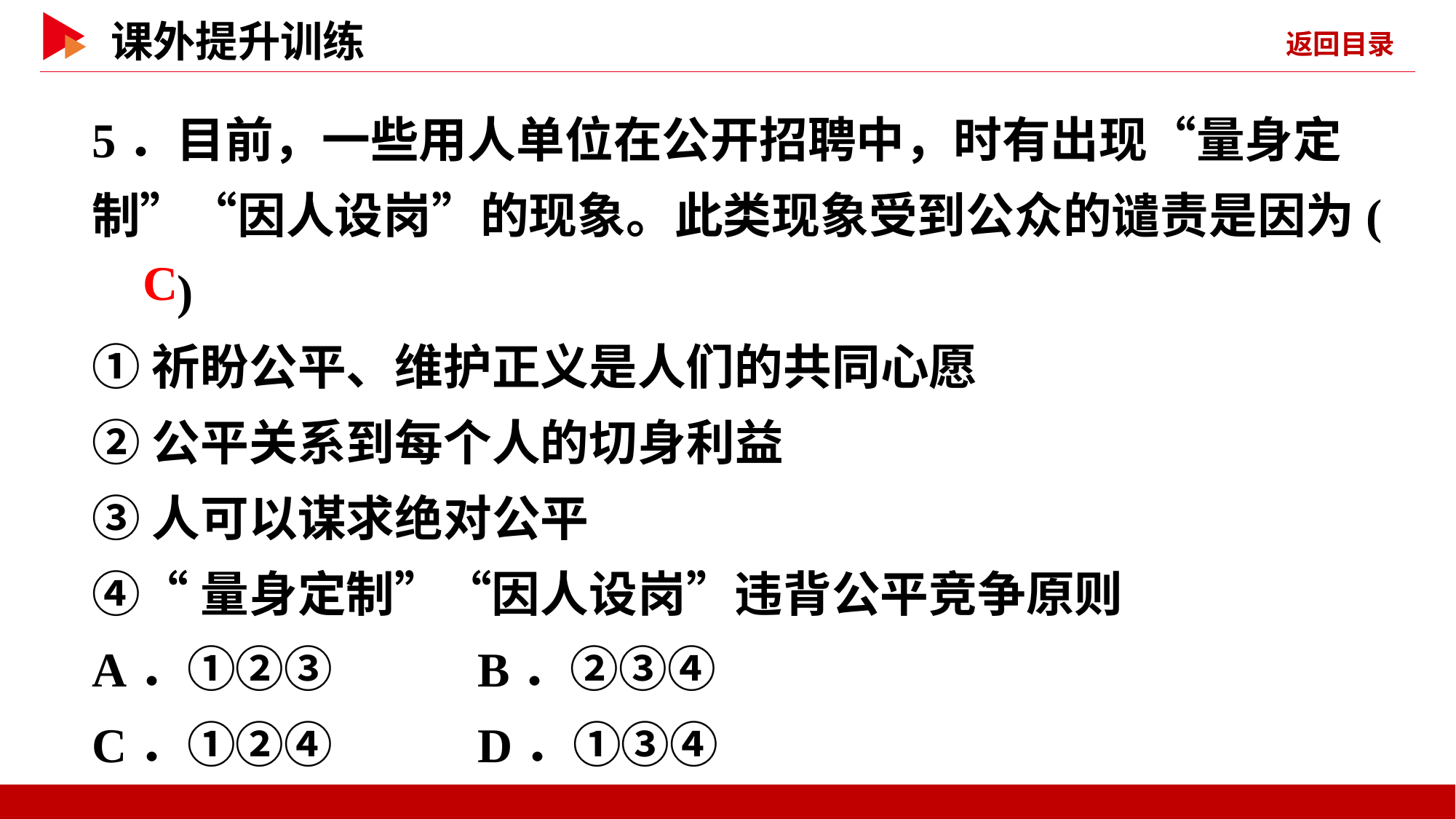

5．目前，一些用人单位在公开招聘中，时有出现“量身定制”“因人设岗”的现象。此类现象受到公众的谴责是因为(        )
①祈盼公平、维护正义是人们的共同心愿
②公平关系到每个人的切身利益
③人可以谋求绝对公平
④“量身定制”“因人设岗”违背公平竞争原则
A．①②③            B．②③④
C．①②④            D．①③④
   C